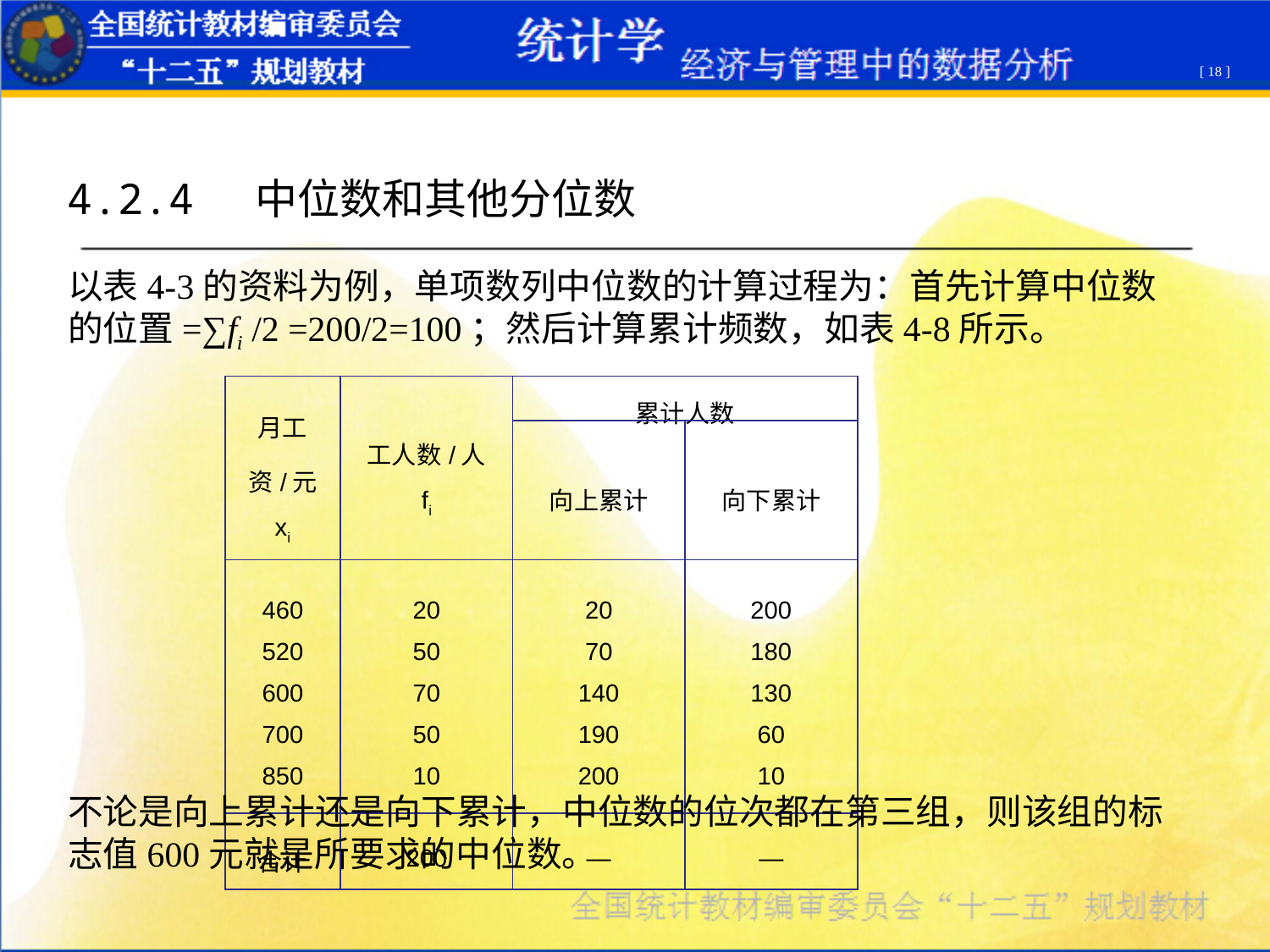

[ 18 ]
4.2.4  中位数和其他分位数
以表4-3的资料为例，单项数列中位数的计算过程为：首先计算中位数的位置=∑fi /2 =200/2=100；然后计算累计频数，如表4-8所示。
| 月工资/元 xi | 工人数/人 fi | 累计人数 |  |
| --- | --- | --- | --- |
|  |  | 向上累计 | 向下累计 |
| 460 520 600 700 850 | 20 50 70 50 10 | 20 70 140 190 200 | 200 180 130 60 10 |
| 合计 | 200 | — | — |
不论是向上累计还是向下累计，中位数的位次都在第三组，则该组的标志值600元就是所要求的中位数。